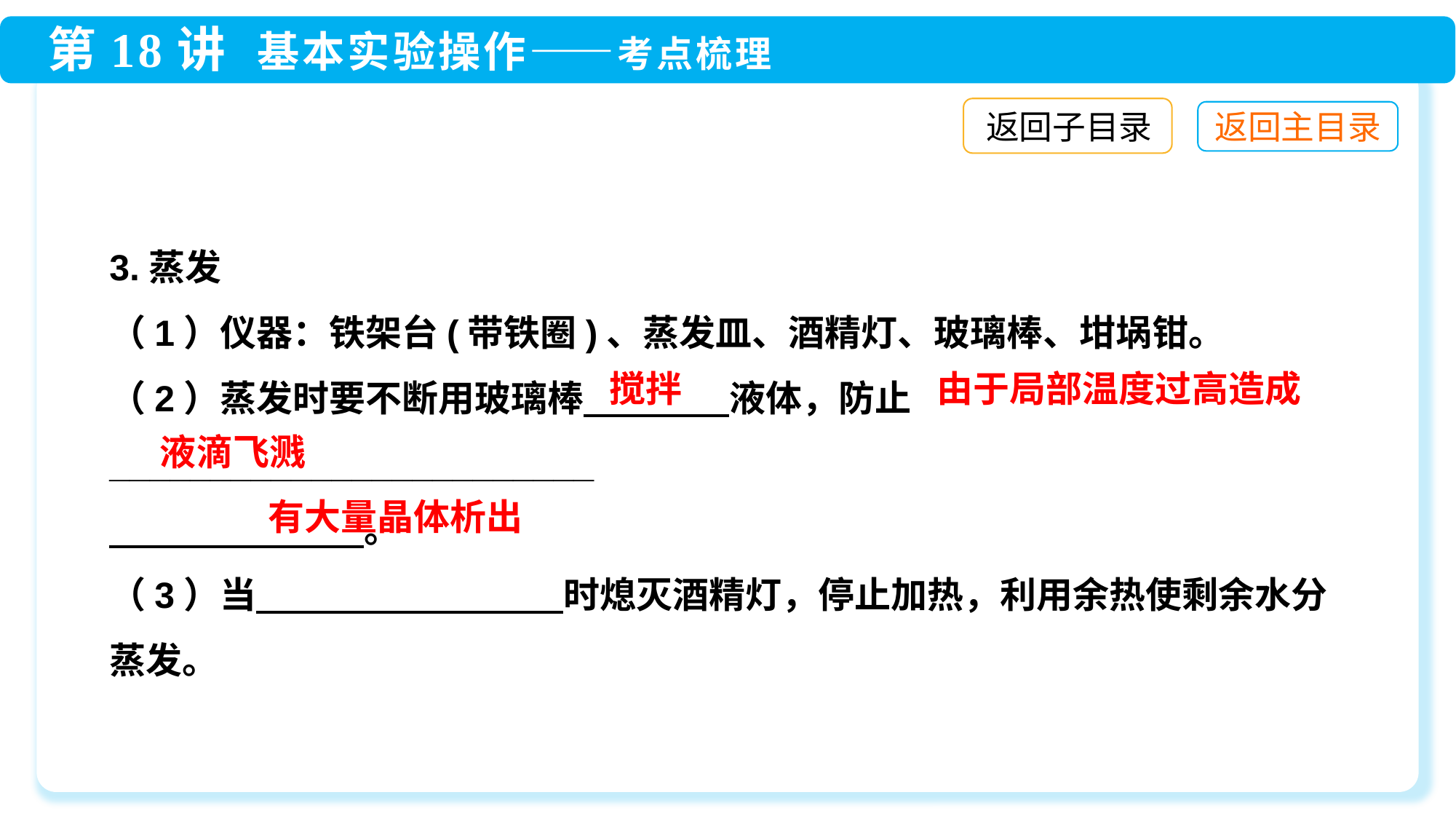

返回子目录
3.蒸发
（1）仪器：铁架台(带铁圈)、蒸发皿、酒精灯、玻璃棒、坩埚钳。
（2）蒸发时要不断用玻璃棒　　　　液体，防止________________________
　　　　　　　。
（3）当　　　　　　　 　 时熄灭酒精灯，停止加热，利用余热使剩余水分蒸发。

由于局部温度过高造成
液滴飞溅
搅拌
有大量晶体析出